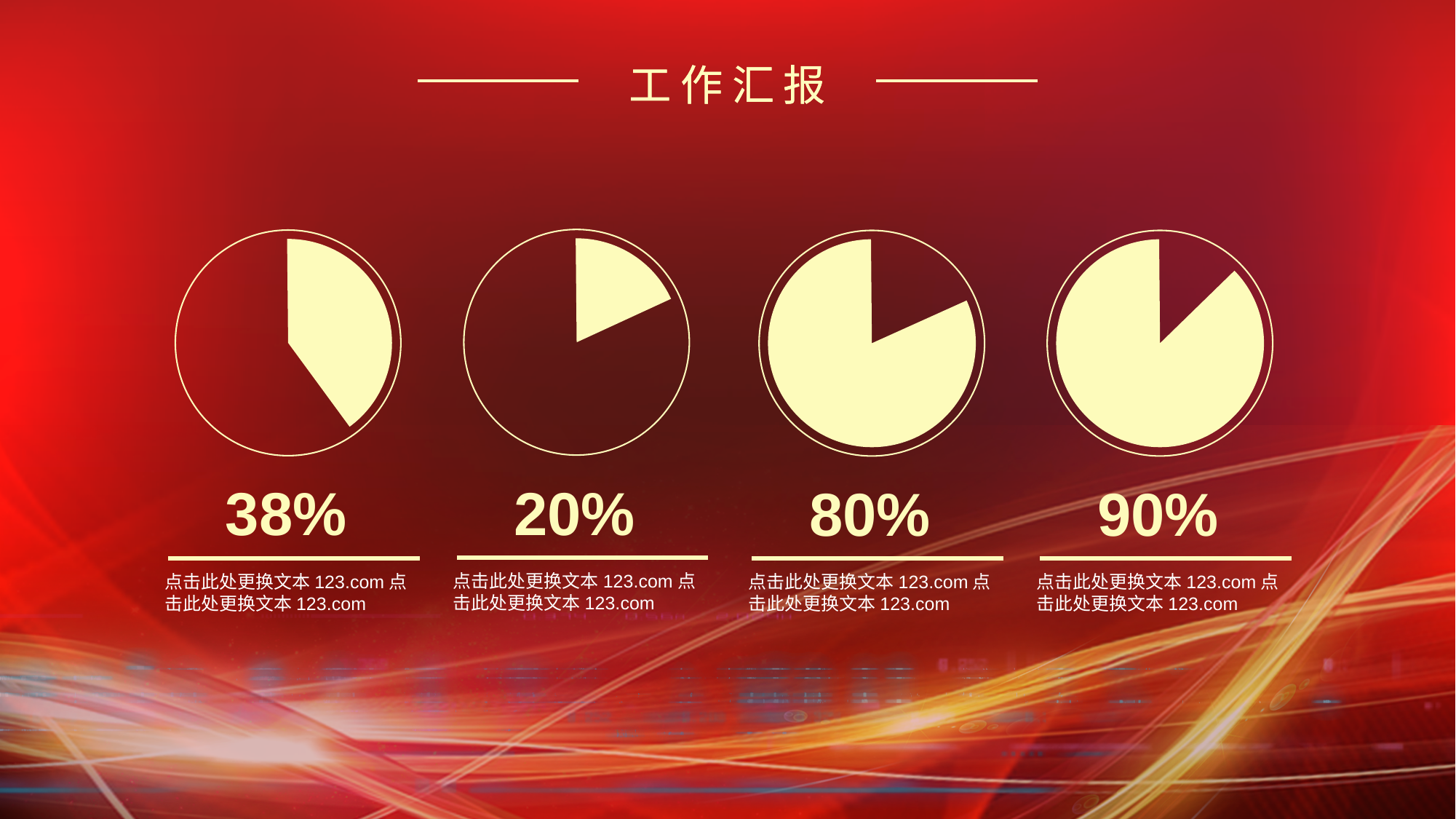

工作汇报
工作汇报

20%
38%
80%
90%
点击此处更换文本123.com点击此处更换文本123.com
点击此处更换文本123.com点击此处更换文本123.com
点击此处更换文本123.com点击此处更换文本123.com
点击此处更换文本123.com点击此处更换文本123.com